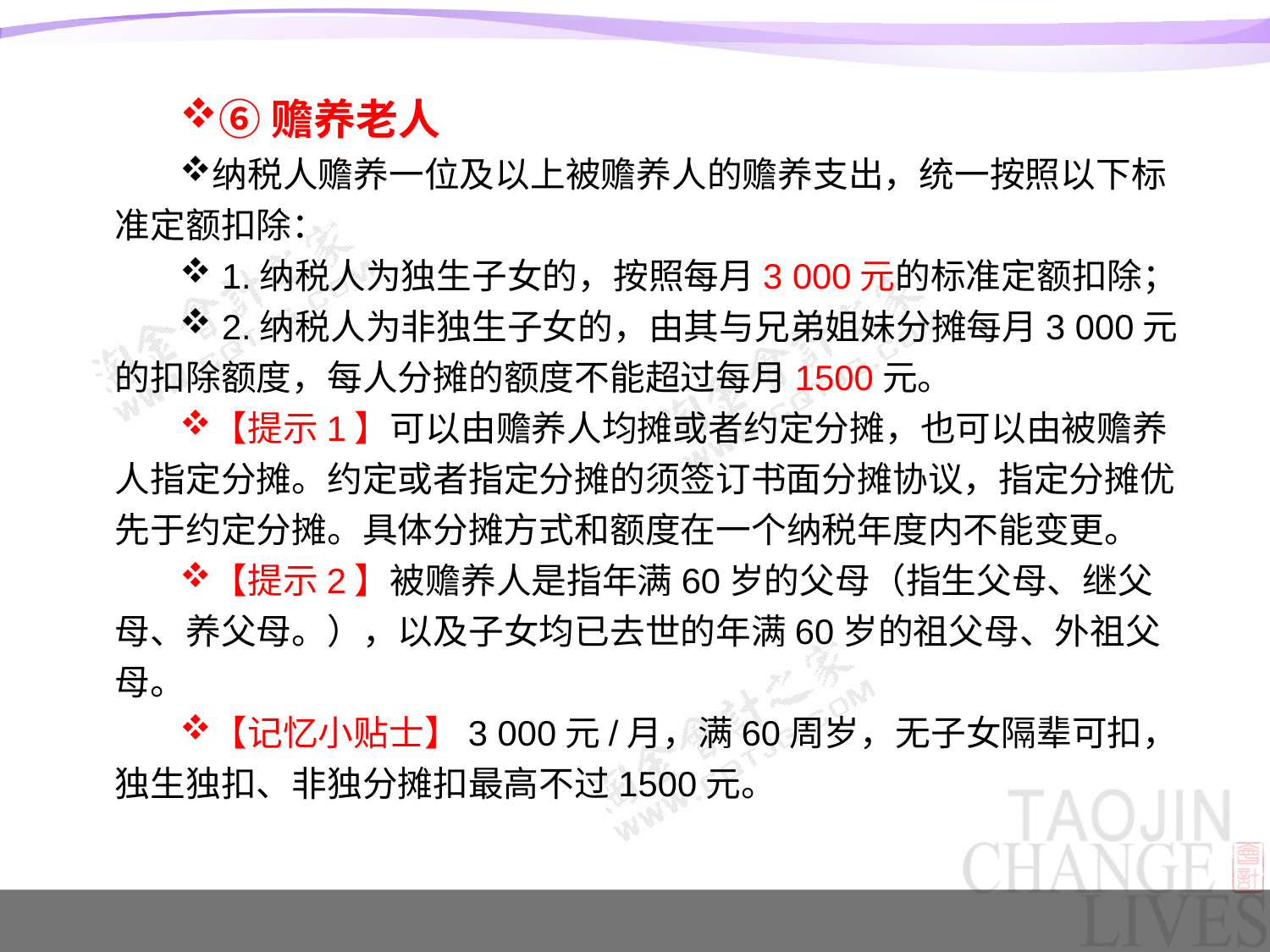

#
⑥赡养老人
纳税人赡养一位及以上被赡养人的赡养支出，统一按照以下标准定额扣除：
 1.纳税人为独生子女的，按照每月3 000元的标准定额扣除；
 2.纳税人为非独生子女的，由其与兄弟姐妹分摊每月3 000元的扣除额度，每人分摊的额度不能超过每月1500元。
【提示1】可以由赡养人均摊或者约定分摊，也可以由被赡养人指定分摊。约定或者指定分摊的须签订书面分摊协议，指定分摊优先于约定分摊。具体分摊方式和额度在一个纳税年度内不能变更。
【提示2】被赡养人是指年满60岁的父母（指生父母、继父母、养父母。），以及子女均已去世的年满60岁的祖父母、外祖父母。
【记忆小贴士】3 000元/月，满60周岁，无子女隔辈可扣，独生独扣、非独分摊扣最高不过1500元。